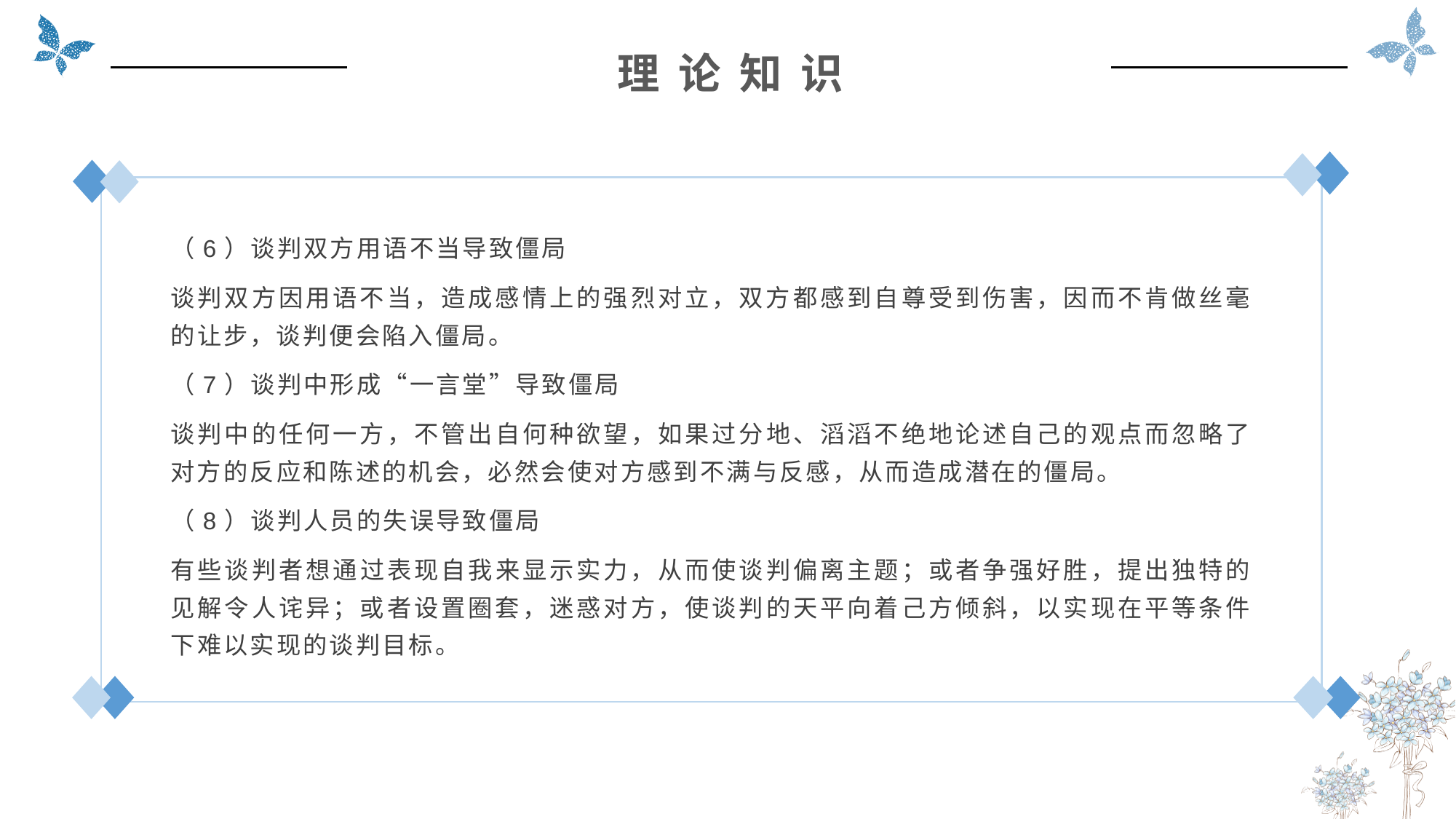

理 论 知 识

（6）谈判双方用语不当导致僵局
谈判双方因用语不当，造成感情上的强烈对立，双方都感到自尊受到伤害，因而不肯做丝毫的让步，谈判便会陷入僵局。
（7）谈判中形成“一言堂”导致僵局
谈判中的任何一方，不管出自何种欲望，如果过分地、滔滔不绝地论述自己的观点而忽略了对方的反应和陈述的机会，必然会使对方感到不满与反感，从而造成潜在的僵局。
（8）谈判人员的失误导致僵局
有些谈判者想通过表现自我来显示实力，从而使谈判偏离主题；或者争强好胜，提出独特的见解令人诧异；或者设置圈套，迷惑对方，使谈判的天平向着己方倾斜，以实现在平等条件下难以实现的谈判目标。